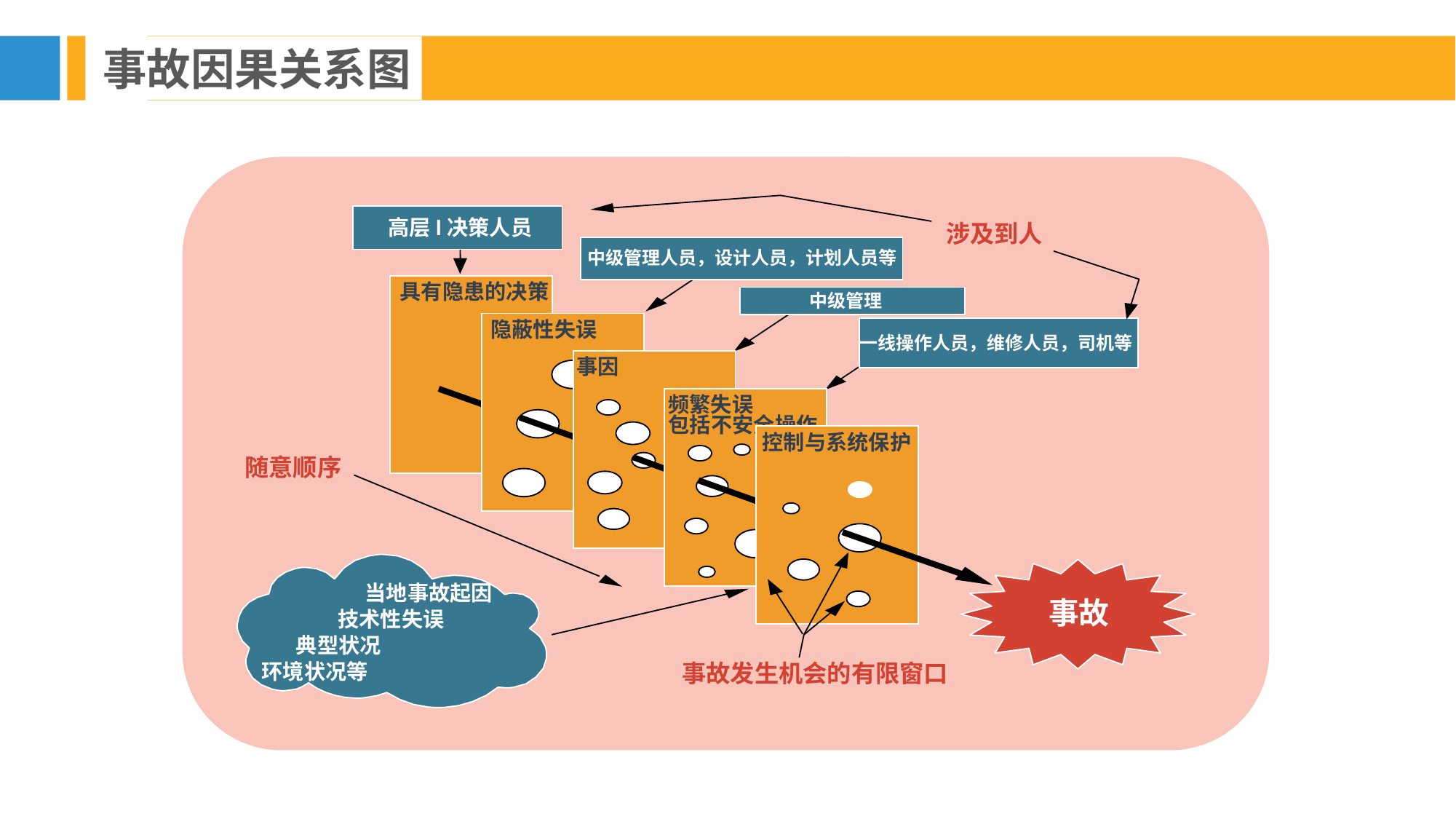

事故因果关系图

高层l决策人员

涉及到人

中级管理人员，设计人员，计划人员等

具有隐患的决策

中级管理

隐蔽性失误

一线操作人员，维修人员，司机等

事因

频繁失误

包括不安全操作

控制与系统保护

随意顺序

当地事故起因
技术性失误
典型状况
环境状况等

事故

事故发生机会的有限窗口